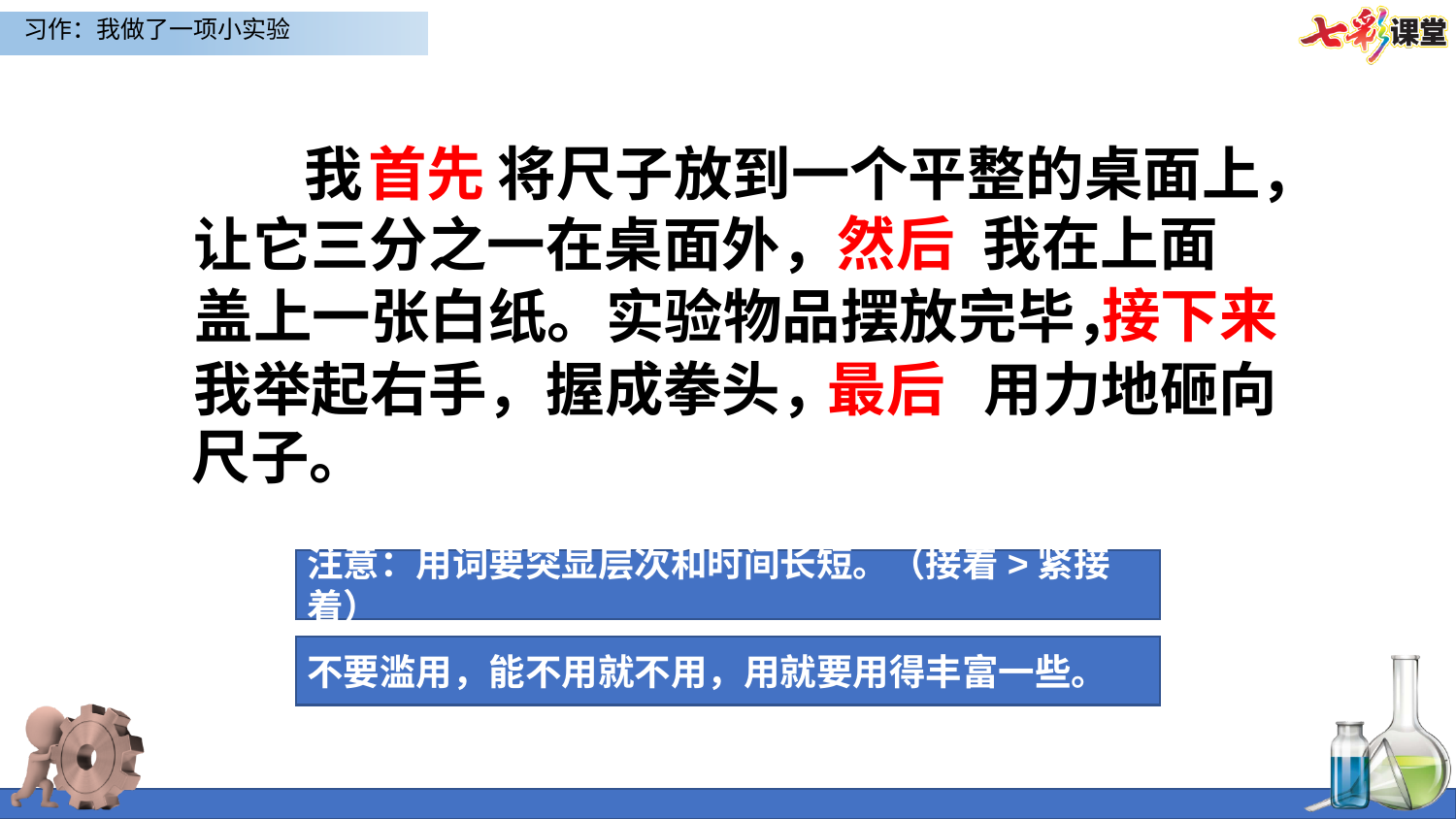

我
首先
将尺子放到一个平整的桌面上，
然后
我在上面
让它三分之一在桌面外，
接下来
盖上一张白纸。实验物品摆放完毕，
我举起右手，握成拳头，
最后
用力地砸向
尺子。
注意：用词要突显层次和时间长短。（接着>紧接着）
不要滥用，能不用就不用，用就要用得丰富一些。